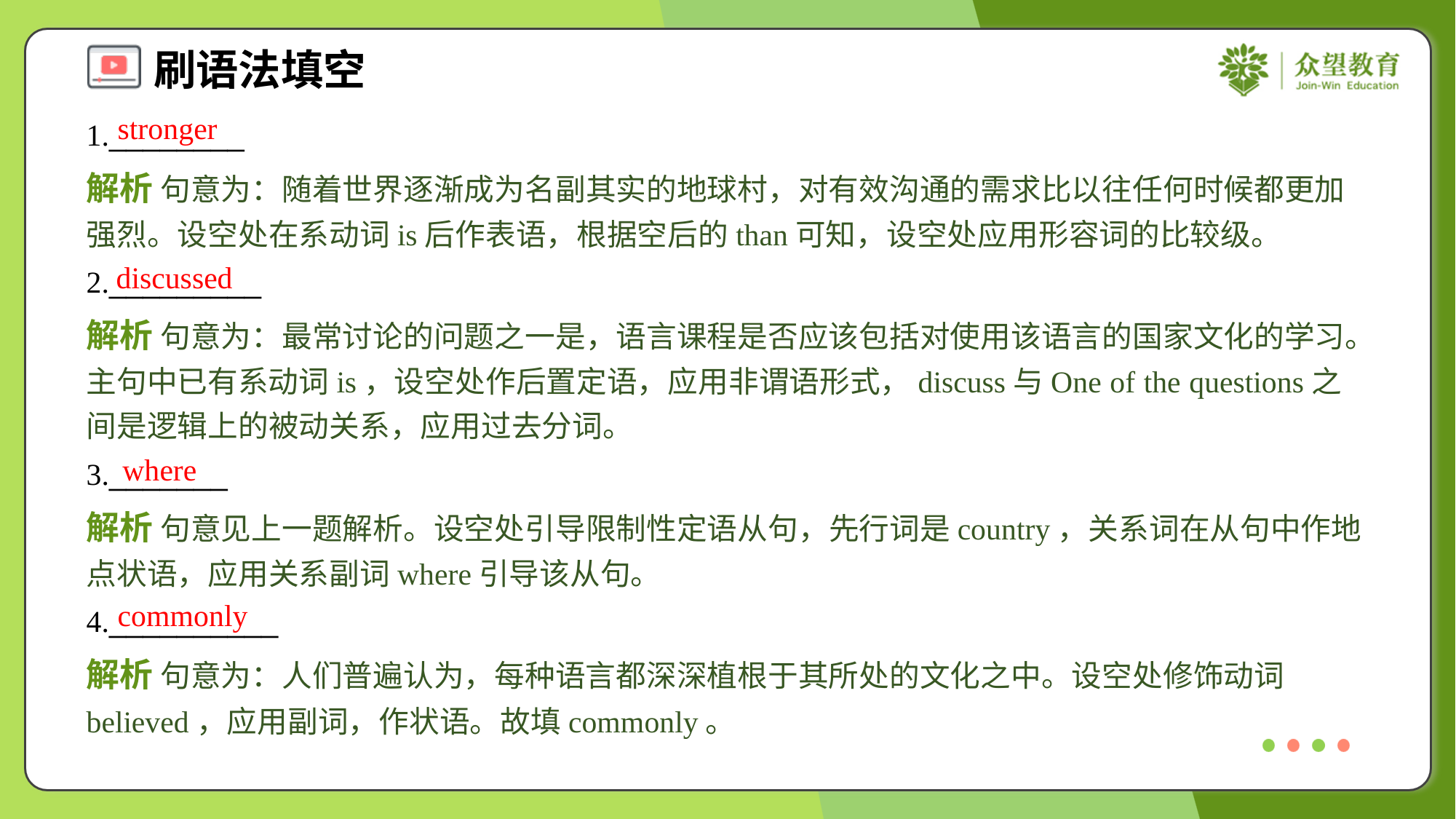

stronger
1.________
解析 句意为：随着世界逐渐成为名副其实的地球村，对有效沟通的需求比以往任何时候都更加强烈。设空处在系动词is后作表语，根据空后的than可知，设空处应用形容词的比较级。
discussed
2._________
解析 句意为：最常讨论的问题之一是，语言课程是否应该包括对使用该语言的国家文化的学习。主句中已有系动词is，设空处作后置定语，应用非谓语形式，discuss与One of the questions之间是逻辑上的被动关系，应用过去分词。
where
3._______
解析 句意见上一题解析。设空处引导限制性定语从句，先行词是country，关系词在从句中作地点状语，应用关系副词where引导该从句。
commonly
4.__________
解析 句意为：人们普遍认为，每种语言都深深植根于其所处的文化之中。设空处修饰动词believed，应用副词，作状语。故填commonly。